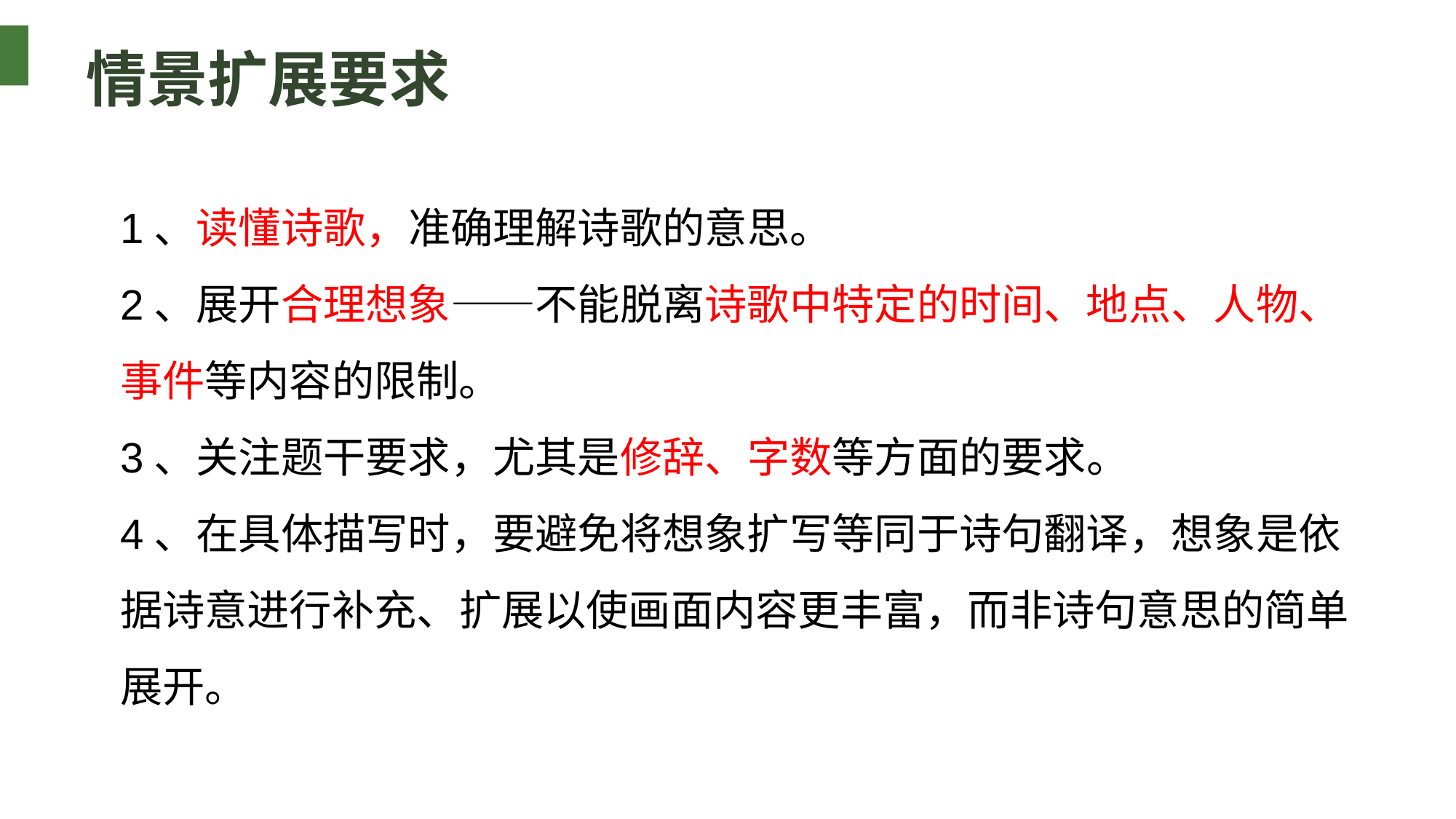

情景扩展要求
1、读懂诗歌，准确理解诗歌的意思。
2、展开合理想象——不能脱离诗歌中特定的时间、地点、人物、事件等内容的限制。
3、关注题干要求，尤其是修辞、字数等方面的要求。
4、在具体描写时，要避免将想象扩写等同于诗句翻译，想象是依据诗意进行补充、扩展以使画面内容更丰富，而非诗句意思的简单展开。